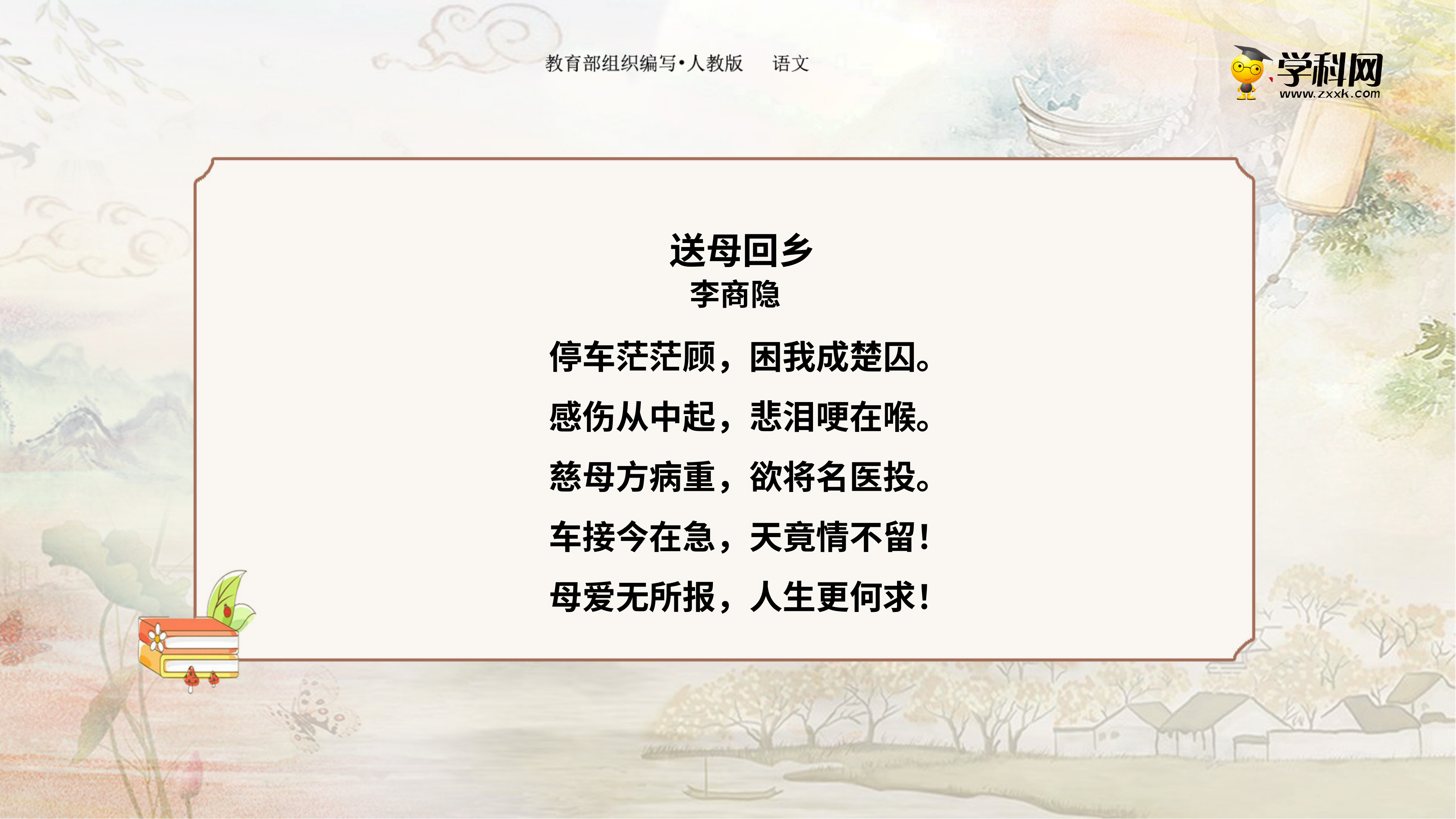

送母回乡
李商隐
停车茫茫顾，困我成楚囚。
感伤从中起，悲泪哽在喉。
慈母方病重，欲将名医投。
车接今在急，天竟情不留！
母爱无所报，人生更何求！